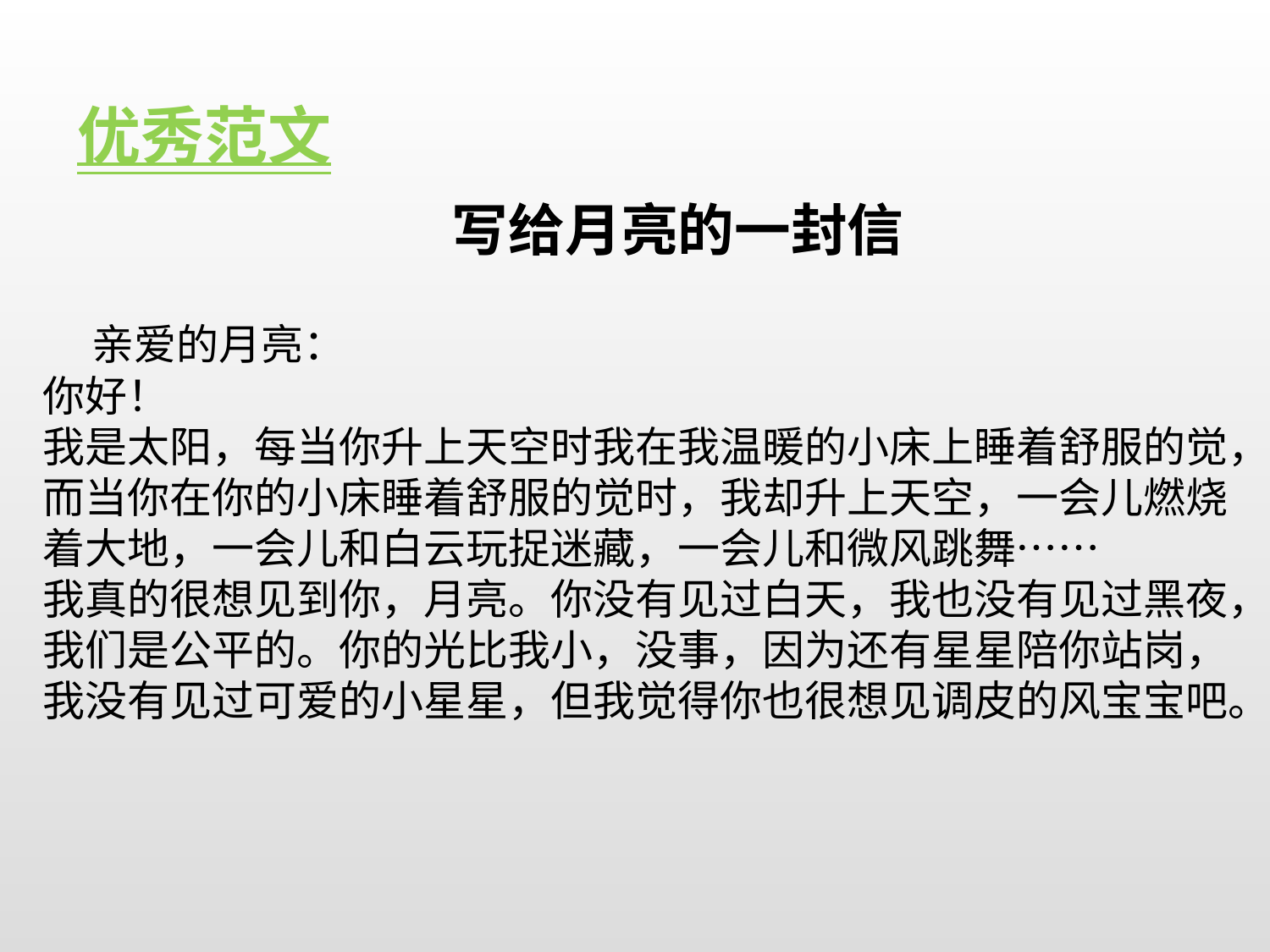

优秀范文
写给月亮的一封信
　亲爱的月亮：
你好！
我是太阳，每当你升上天空时我在我温暖的小床上睡着舒服的觉，而当你在你的小床睡着舒服的觉时，我却升上天空，一会儿燃烧着大地，一会儿和白云玩捉迷藏，一会儿和微风跳舞……
我真的很想见到你，月亮。你没有见过白天，我也没有见过黑夜，我们是公平的。你的光比我小，没事，因为还有星星陪你站岗，我没有见过可爱的小星星，但我觉得你也很想见调皮的风宝宝吧。